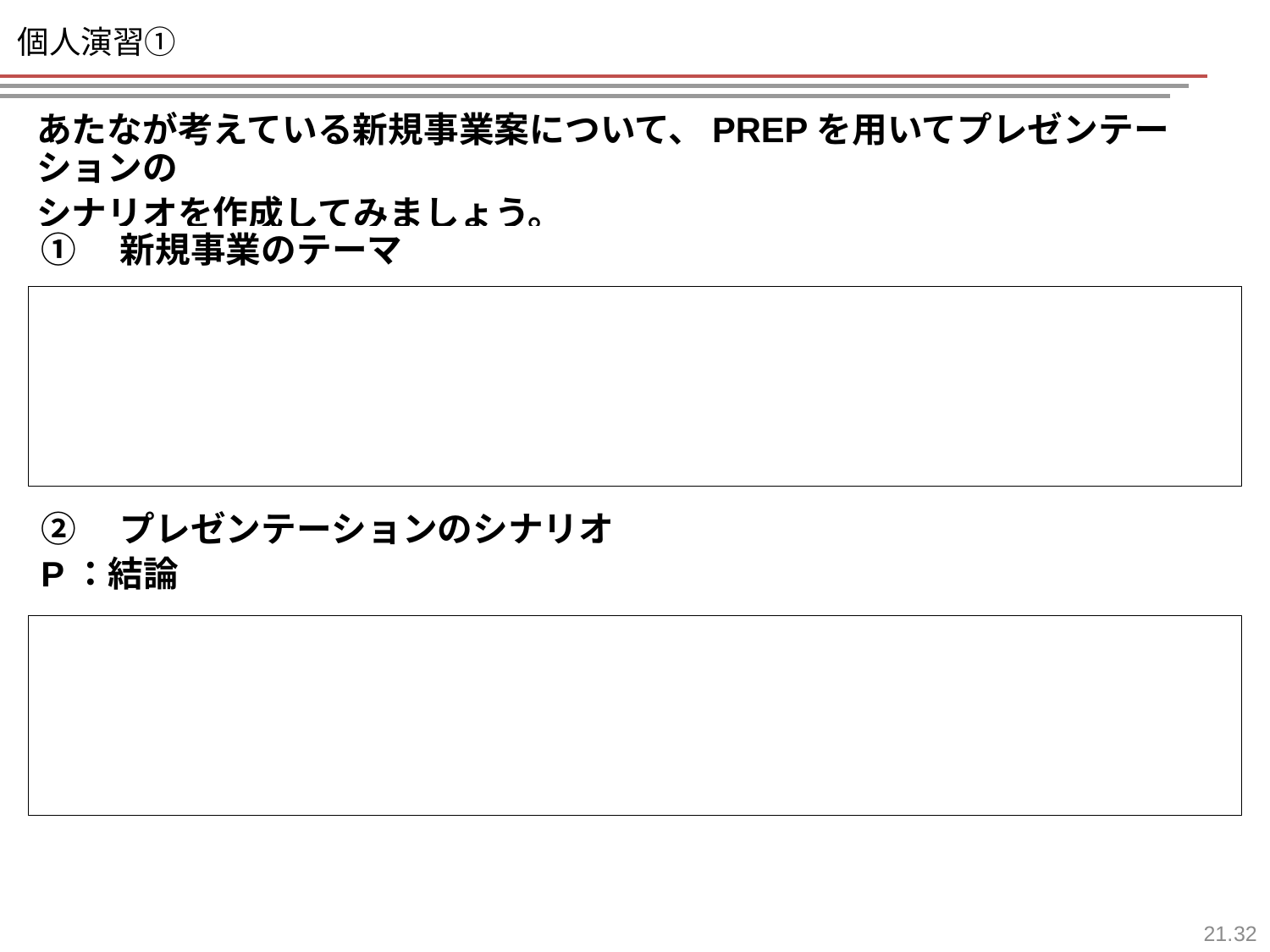

# 個人演習①
あたなが考えている新規事業案について、PREPを用いてプレゼンテーションの
シナリオを作成してみましょう。
①　新規事業のテーマ

②　プレゼンテーションのシナリオ
P：結論

32